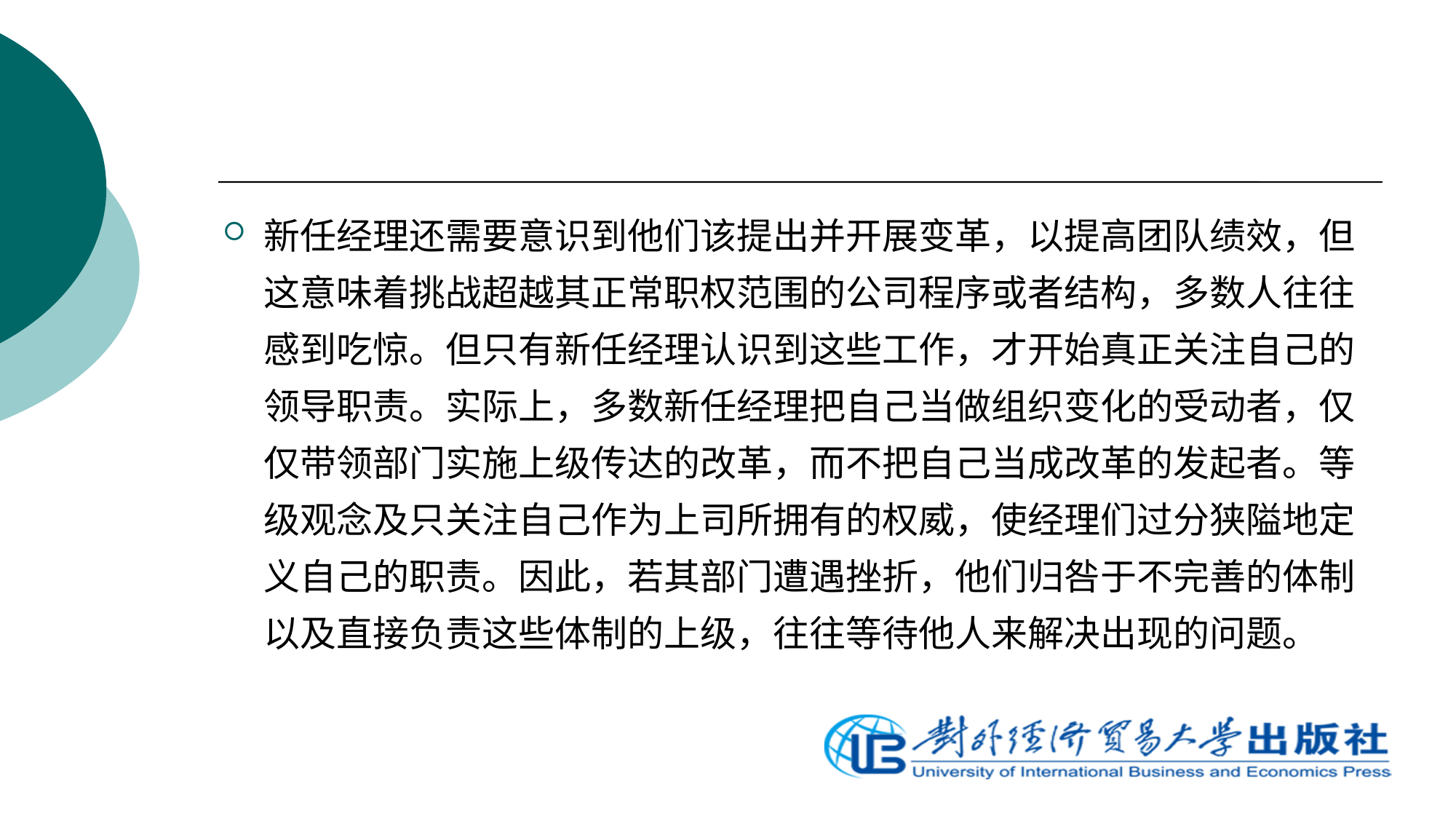

新任经理还需要意识到他们该提出并开展变革，以提高团队绩效，但这意味着挑战超越其正常职权范围的公司程序或者结构，多数人往往感到吃惊。但只有新任经理认识到这些工作，才开始真正关注自己的领导职责。实际上，多数新任经理把自己当做组织变化的受动者，仅仅带领部门实施上级传达的改革，而不把自己当成改革的发起者。等级观念及只关注自己作为上司所拥有的权威，使经理们过分狭隘地定义自己的职责。因此，若其部门遭遇挫折，他们归咎于不完善的体制以及直接负责这些体制的上级，往往等待他人来解决出现的问题。